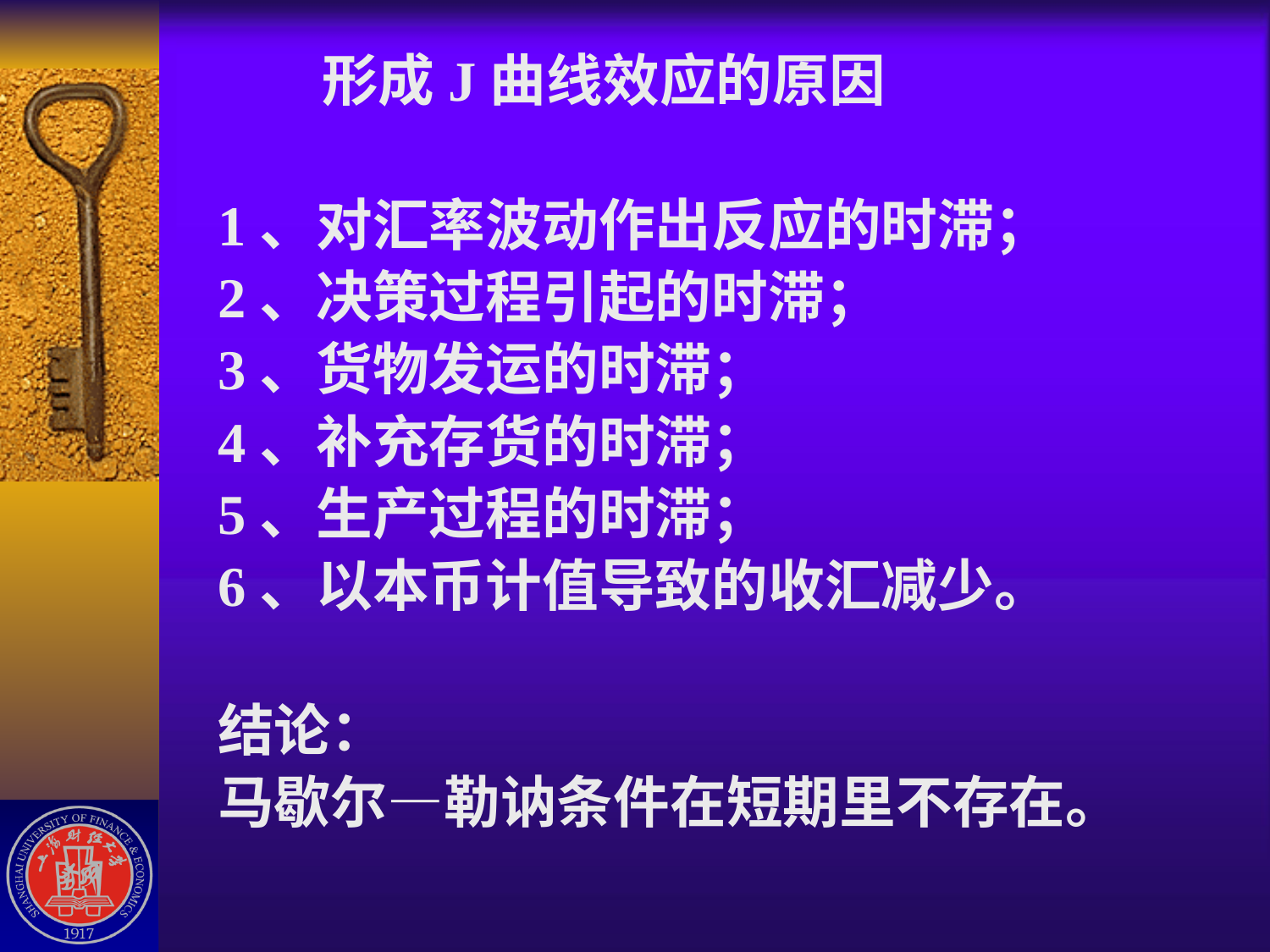

#
       形成J曲线效应的原因

1、对汇率波动作出反应的时滞；
2、决策过程引起的时滞；
3、货物发运的时滞；
4、补充存货的时滞；
5、生产过程的时滞；
6、以本币计值导致的收汇减少。

结论：
马歇尔—勒讷条件在短期里不存在。